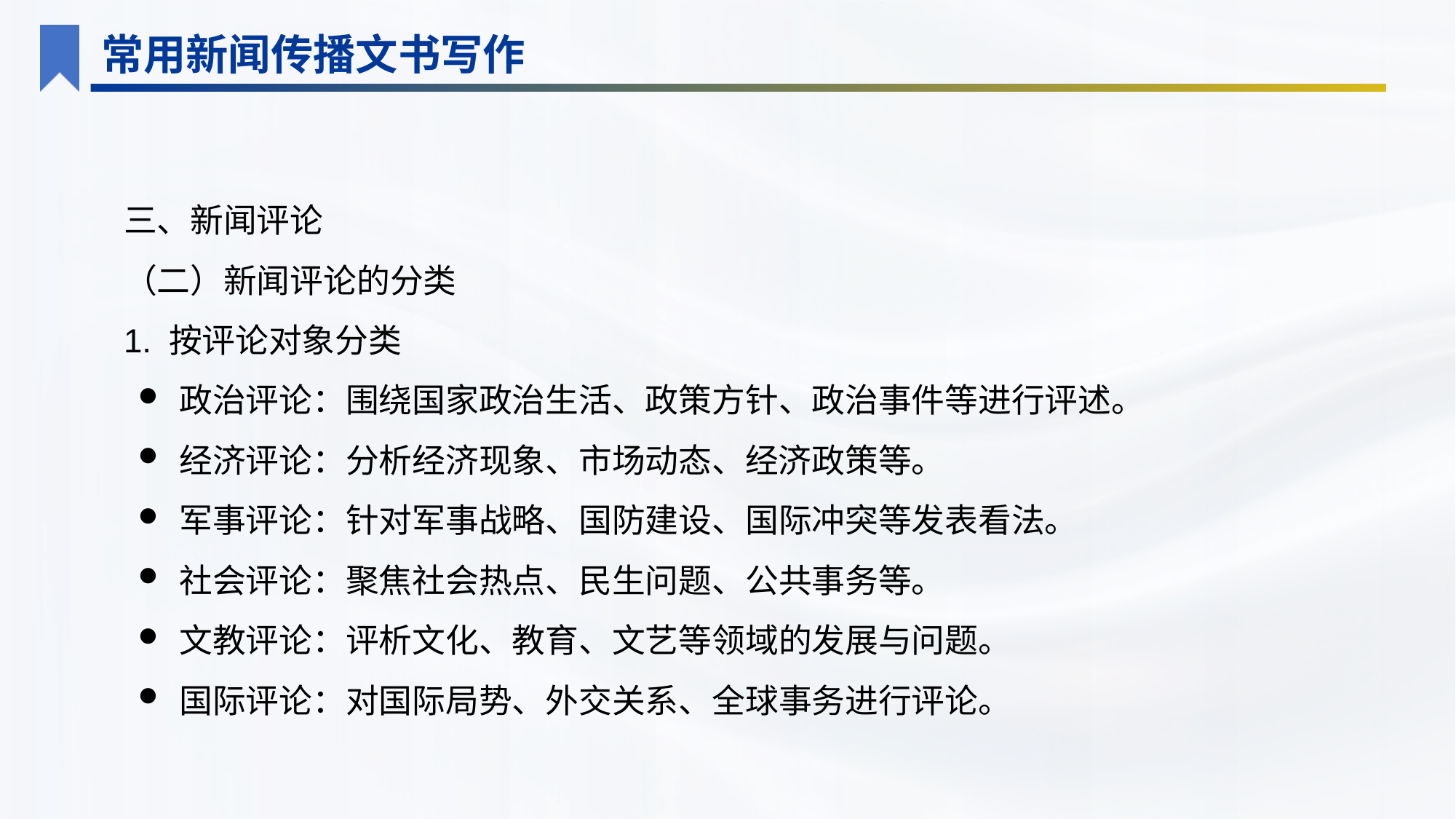

常用新闻传播文书写作
三、新闻评论
（二）新闻评论的分类
1. 按评论对象分类
政治评论：围绕国家政治生活、政策方针、政治事件等进行评述。
经济评论：分析经济现象、市场动态、经济政策等。
军事评论：针对军事战略、国防建设、国际冲突等发表看法。
社会评论：聚焦社会热点、民生问题、公共事务等。
文教评论：评析文化、教育、文艺等领域的发展与问题。
国际评论：对国际局势、外交关系、全球事务进行评论。